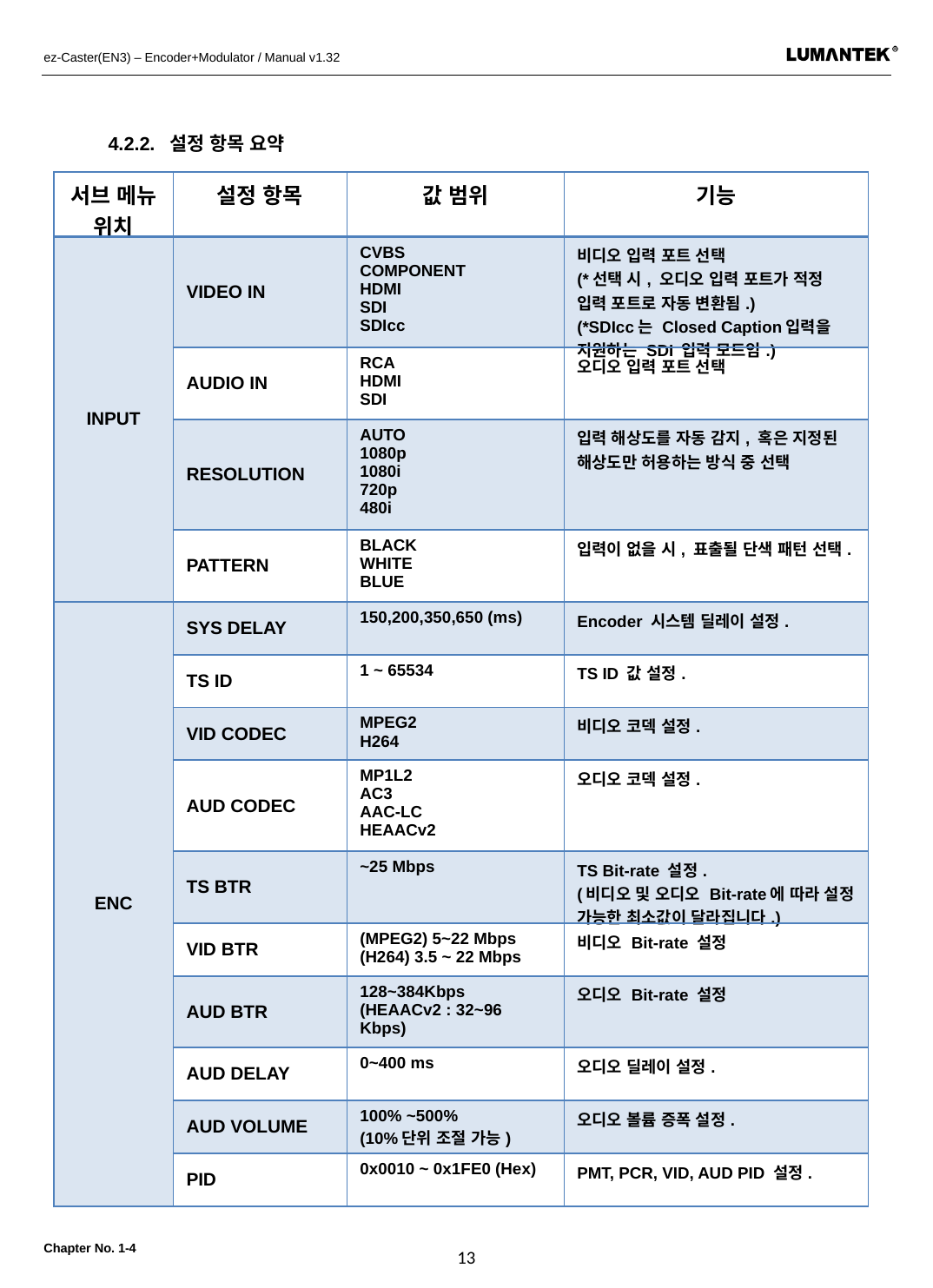

4.2.2.  설정 항목 요약
| 서브 메뉴 위치 | 설정 항목 | 값 범위 | 기능 |
| --- | --- | --- | --- |
| INPUT | VIDEO IN | CVBS COMPONENT HDMI SDI SDIcc | 비디오 입력 포트 선택 (\*선택 시, 오디오 입력 포트가 적정 입력 포트로 자동 변환됨.) (\*SDIcc는 Closed Caption입력을 지원하는 SDI 입력 모드임.) |
|  | AUDIO IN | RCA HDMI SDI | 오디오 입력 포트 선택 |
|  | RESOLUTION | AUTO 1080p 1080i 720p 480i | 입력 해상도를 자동 감지, 혹은 지정된 해상도만 허용하는 방식 중 선택 |
|  | PATTERN | BLACK WHITE BLUE | 입력이 없을 시, 표출될 단색 패턴 선택. |
| ENC | SYS DELAY | 150,200,350,650 (ms) | Encoder 시스템 딜레이 설정. |
|  | TS ID | 1 ~ 65534 | TS ID 값 설정. |
|  | VID CODEC | MPEG2 H264 | 비디오 코덱 설정. |
|  | AUD CODEC | MP1L2 AC3 AAC-LC HEAACv2 | 오디오 코덱 설정. |
|  | TS BTR | ~25 Mbps | TS Bit-rate 설정. (비디오 및 오디오 Bit-rate에 따라 설정 가능한 최소값이 달라집니다.) |
|  | VID BTR | (MPEG2) 5~22 Mbps (H264) 3.5 ~ 22 Mbps | 비디오 Bit-rate 설정 |
|  | AUD BTR | 128~384Kbps (HEAACv2 : 32~96 Kbps) | 오디오 Bit-rate 설정 |
|  | AUD DELAY | 0~400 ms | 오디오 딜레이 설정. |
|  | AUD VOLUME | 100% ~500% (10%단위 조절 가능) | 오디오 볼륨 증폭 설정. |
|  | PID | 0x0010 ~ 0x1FE0 (Hex) | PMT, PCR, VID, AUD PID 설정. |
13